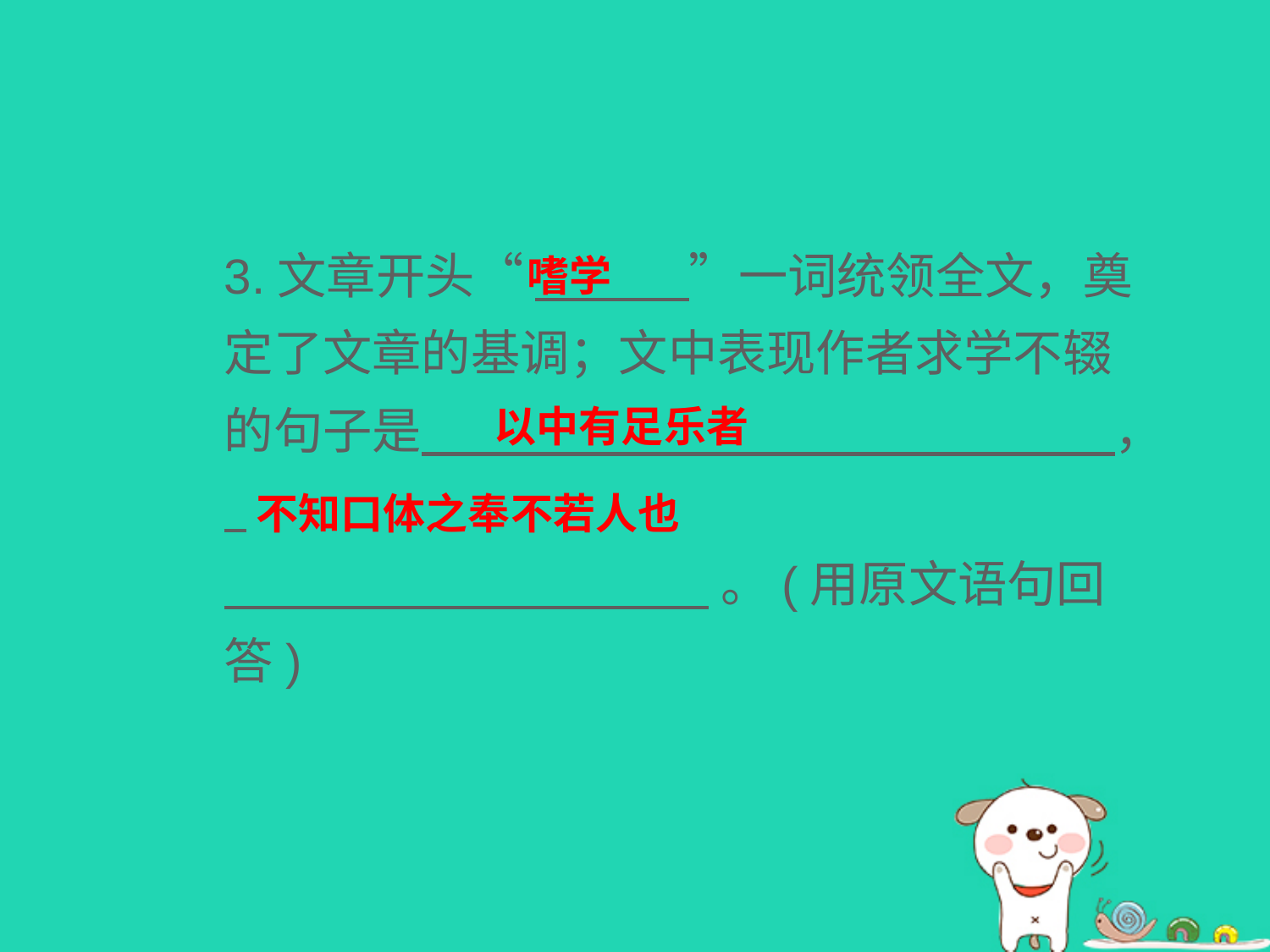

3.文章开头“               ”一词统领全文，奠定了文章的基调；文中表现作者求学不辍的句子是                                                               ，
                                            。(用原文语句回答)
嗜学
以中有足乐者
不知口体之奉不若人也